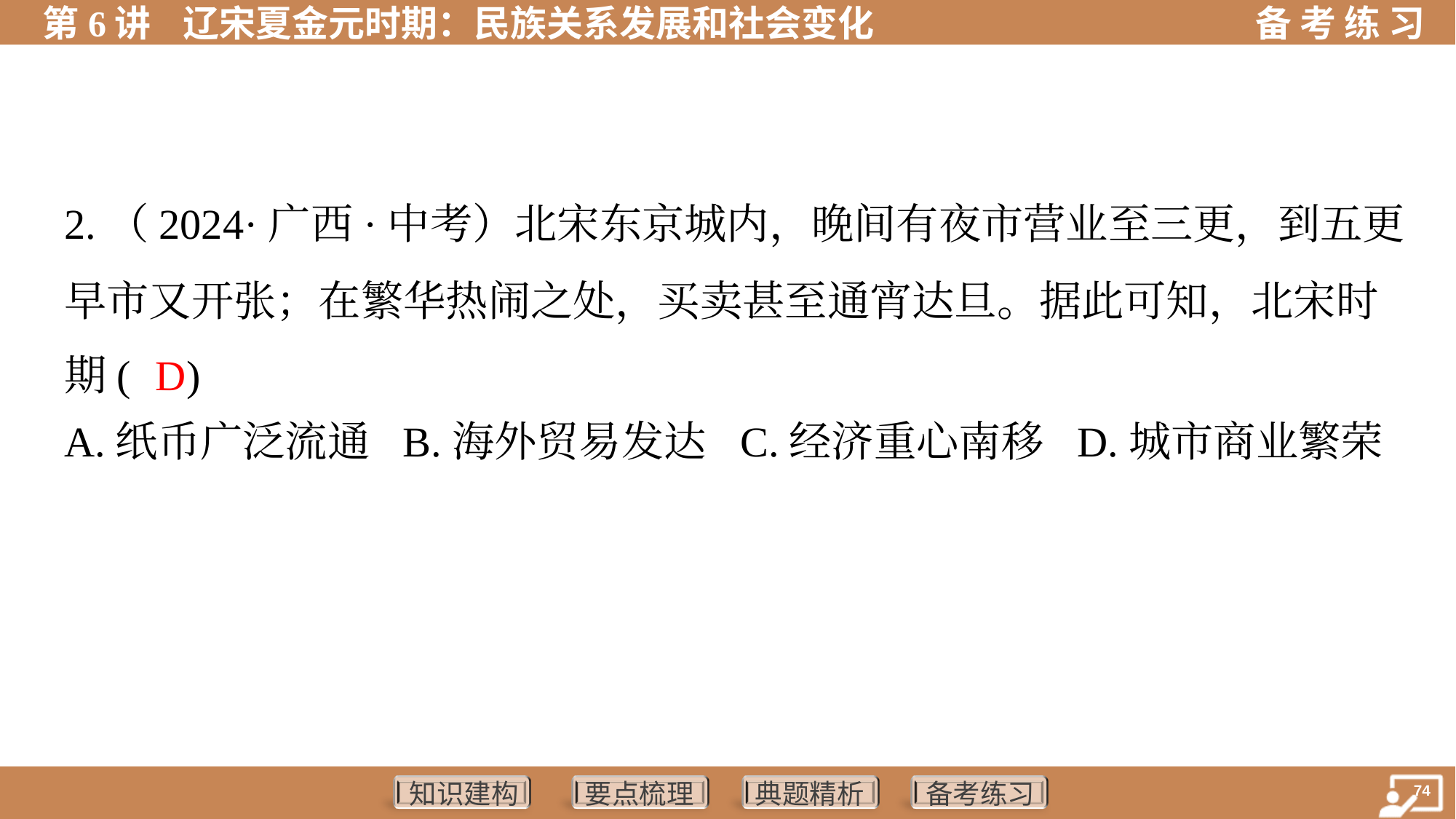

2.（2024·广西·中考）北宋东京城内，晚间有夜市营业至三更，到五更
早市又开张；在繁华热闹之处，买卖甚至通宵达旦。据此可知，北宋时
期(     )
D
A.纸币广泛流通	B.海外贸易发达	C.经济重心南移	D.城市商业繁荣